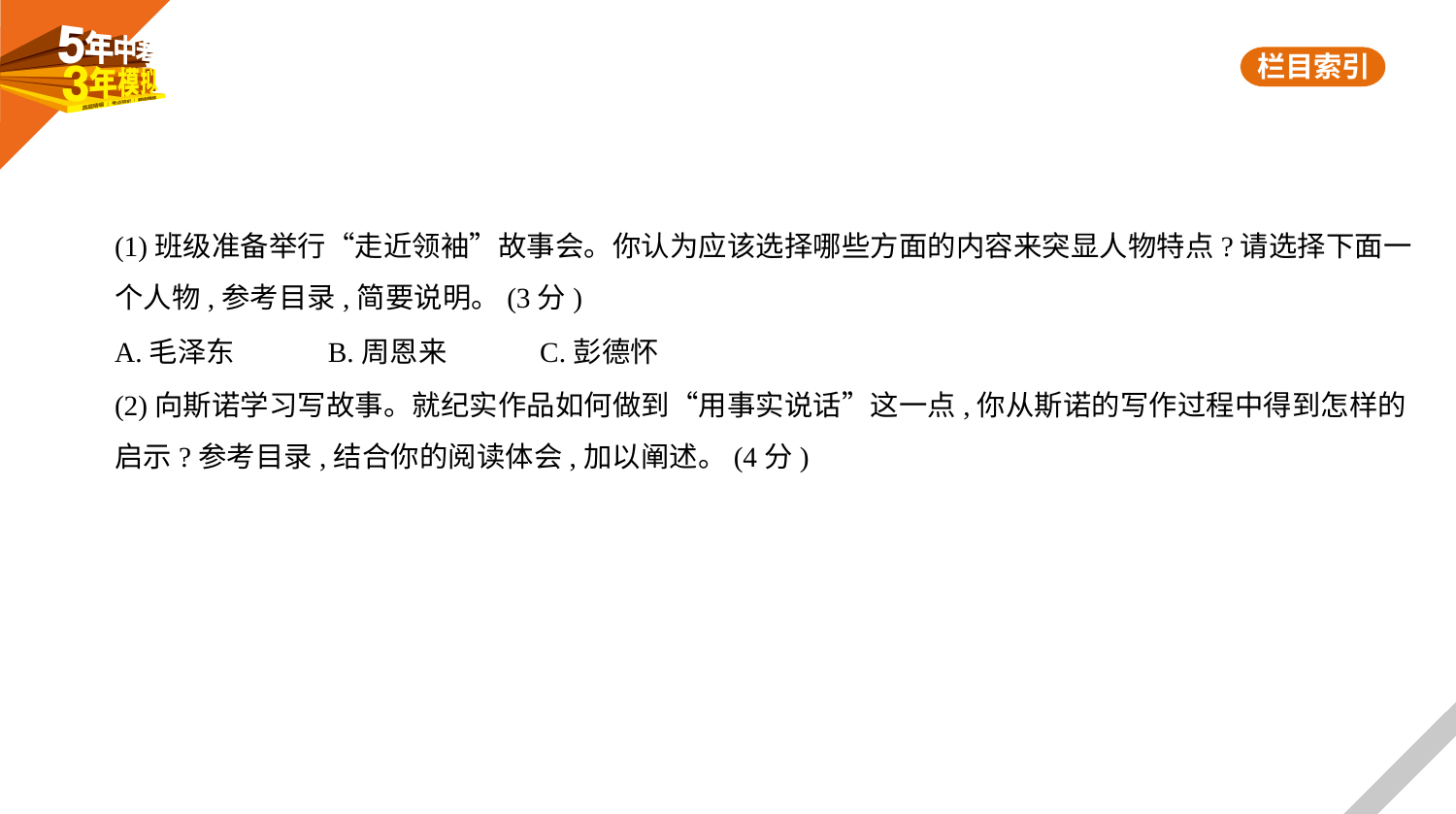

(1)班级准备举行“走近领袖”故事会。你认为应该选择哪些方面的内容来突显人物特点?请选择下面一
个人物,参考目录,简要说明。(3分)
A.毛泽东　　　B.周恩来　　　C.彭德怀
(2)向斯诺学习写故事。就纪实作品如何做到“用事实说话”这一点,你从斯诺的写作过程中得到怎样的
启示?参考目录,结合你的阅读体会,加以阐述。(4分)